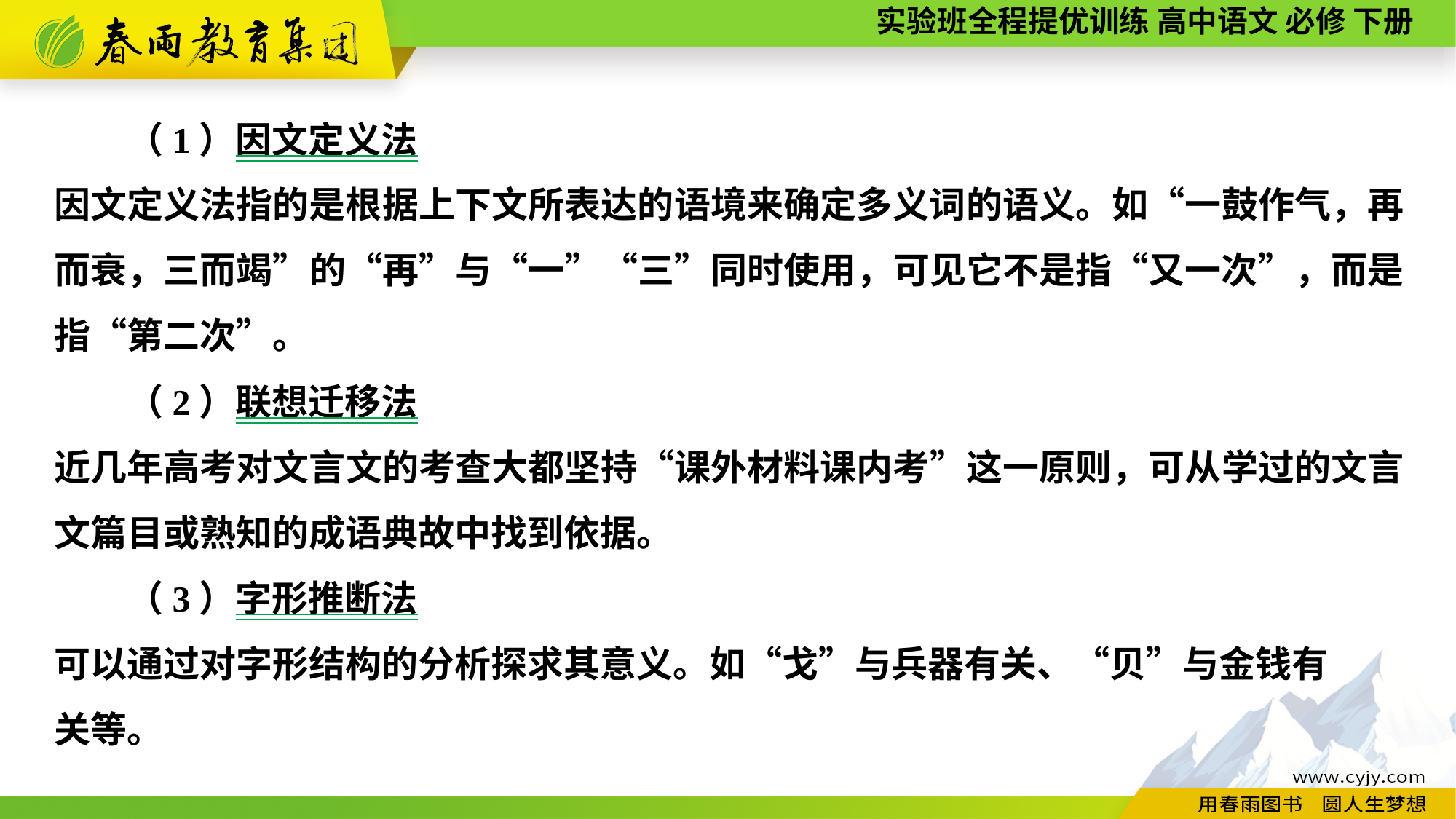

（1）因文定义法
因文定义法指的是根据上下文所表达的语境来确定多义词的语义。如“一鼓作气，再而衰，三而竭”的“再”与“一”“三”同时使用，可见它不是指“又一次”，而是指“第二次”。
（2）联想迁移法
近几年高考对文言文的考查大都坚持“课外材料课内考”这一原则，可从学过的文言文篇目或熟知的成语典故中找到依据。
（3）字形推断法
可以通过对字形结构的分析探求其意义。如“戈”与兵器有关、“贝”与金钱有
关等。